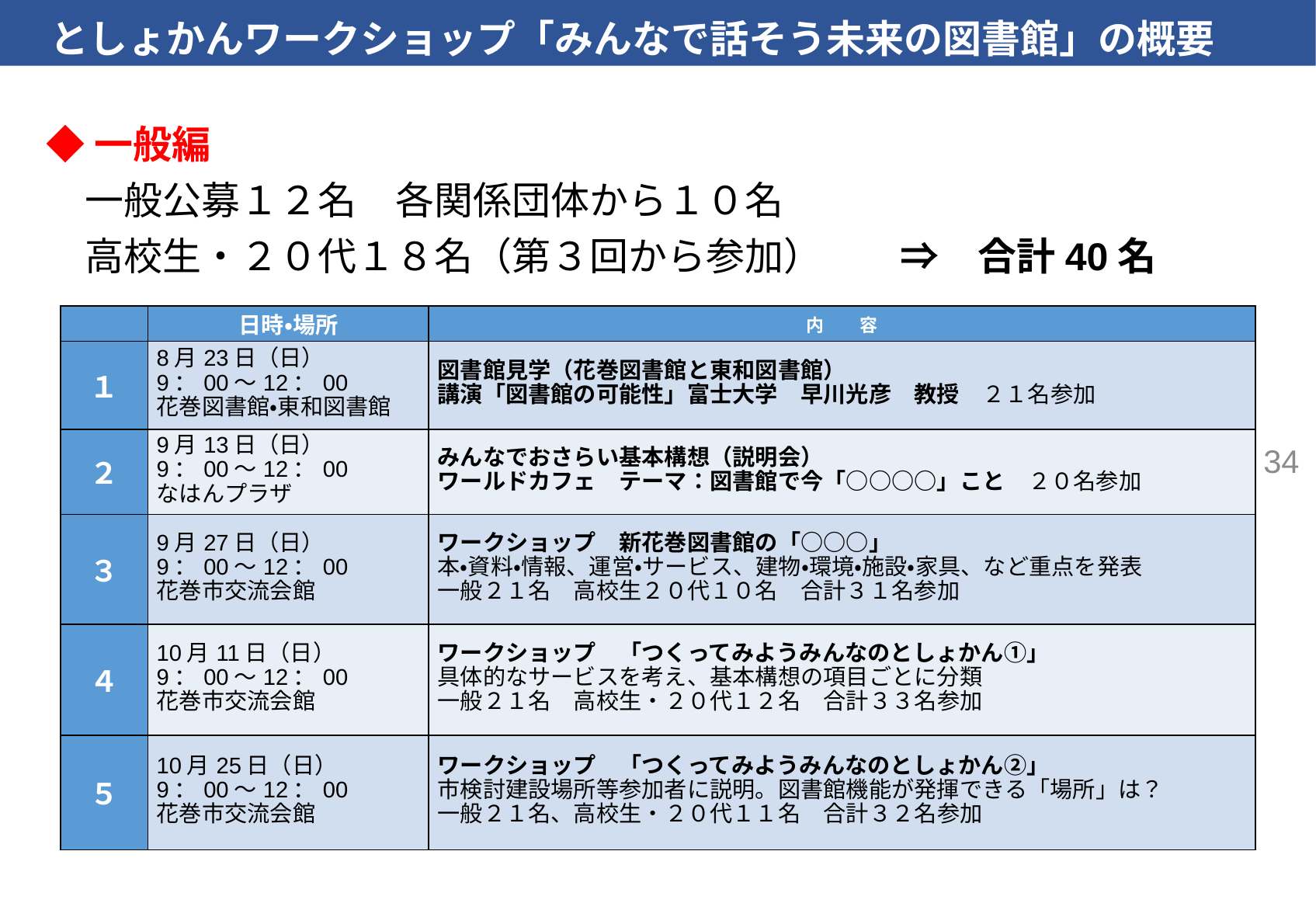

としょかんワークショップ「みんなで話そう未来の図書館」の概要
◆一般編
　一般公募１２名　各関係団体から１０名
　高校生・２０代１８名（第３回から参加）　　⇒　合計40名
|  | 日時・場所 | 内　　容 |
| --- | --- | --- |
| １ | 8月23日（日） 9：00～12：00 花巻図書館・東和図書館 | 図書館見学（花巻図書館と東和図書館） 講演「図書館の可能性」富士大学　早川光彦　教授　２１名参加 |
| ２ | 9月13日（日） 9：00～12：00 なはんプラザ | みんなでおさらい基本構想（説明会） ワールドカフェ　テーマ：図書館で今「○○○○」こと　２０名参加 |
| ３ | 9月27日（日） 9：00～12：00 花巻市交流会館 | ワークショップ　新花巻図書館の「○○○」 本・資料・情報、運営・サービス、建物・環境・施設・家具、など重点を発表 一般２１名　高校生２０代１０名　合計３１名参加 |
| ４ | 10月11日（日） 9：00～12：00 花巻市交流会館 | ワークショップ　「つくってみようみんなのとしょかん①」 具体的なサービスを考え、基本構想の項目ごとに分類 一般２１名　高校生・２０代１２名　合計３３名参加 |
| ５ | 10月25日（日） 9：00～12：00 花巻市交流会館 | ワークショップ　「つくってみようみんなのとしょかん②」 市検討建設場所等参加者に説明。図書館機能が発揮できる「場所」は？ 一般２１名、高校生・２０代１１名　合計３２名参加 |
34